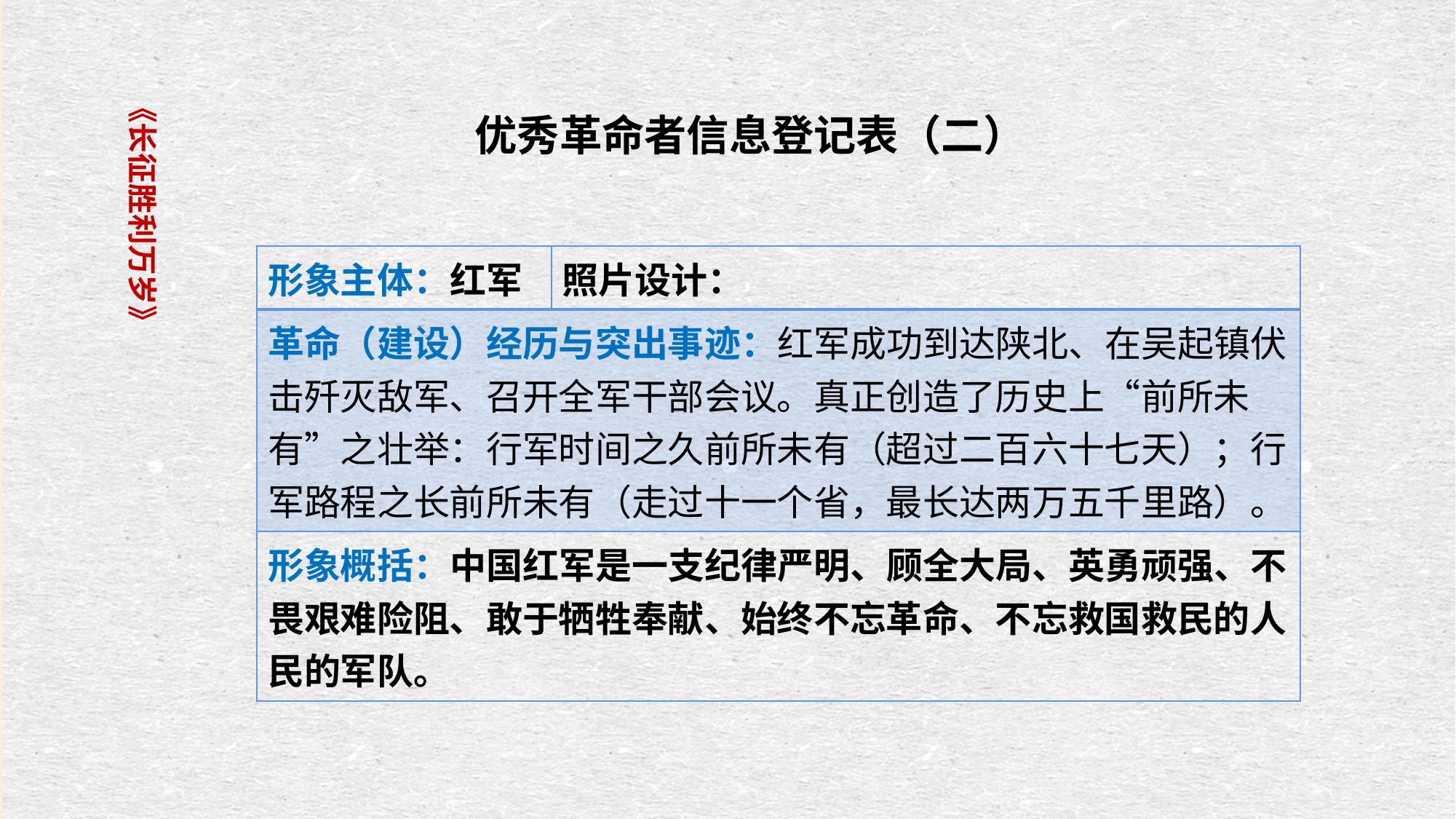

《长征胜利万岁》
优秀革命者信息登记表（二）
| 形象主体：红军 | 照片设计： |
| --- | --- |
| 革命（建设）经历与突出事迹：红军成功到达陕北、在吴起镇伏击歼灭敌军、召开全军干部会议。真正创造了历史上“前所未有”之壮举：行军时间之久前所未有（超过二百六十七天）；行军路程之长前所未有（走过十一个省，最长达两万五千里路）。 |  |
| 形象概括：中国红军是一支纪律严明、顾全大局、英勇顽强、不畏艰难险阻、敢于牺牲奉献、始终不忘革命、不忘救国救民的人民的军队。 |  |